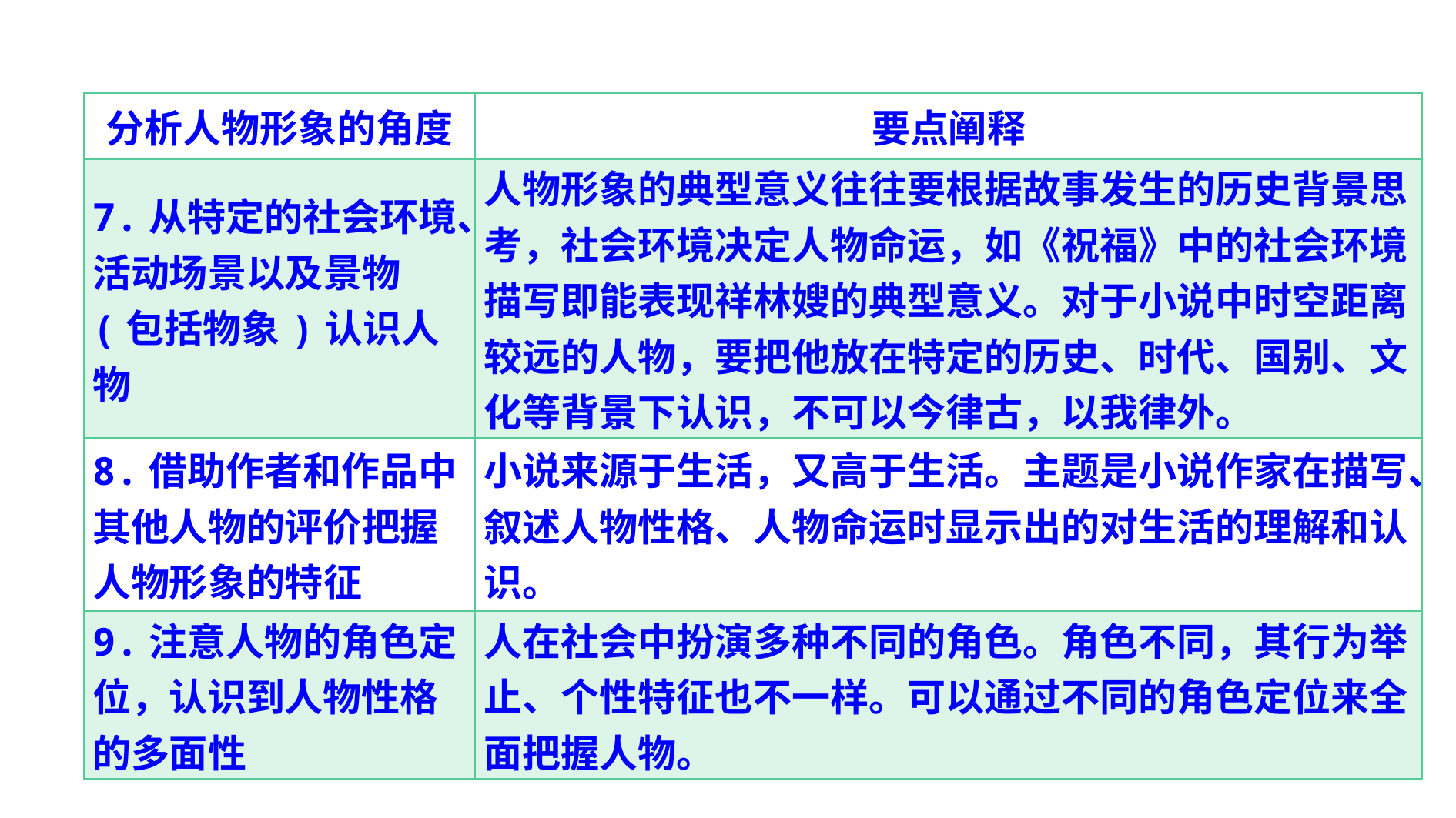

| 分析人物形象的角度 | 要点阐释 |
| --- | --- |
| 7.从特定的社会环境、活动场景以及景物(包括物象)认识人物 | 人物形象的典型意义往往要根据故事发生的历史背景思考，社会环境决定人物命运，如《祝福》中的社会环境描写即能表现祥林嫂的典型意义。对于小说中时空距离较远的人物，要把他放在特定的历史、时代、国别、文化等背景下认识，不可以今律古，以我律外。 |
| 8.借助作者和作品中其他人物的评价把握人物形象的特征 | 小说来源于生活，又高于生活。主题是小说作家在描写、叙述人物性格、人物命运时显示出的对生活的理解和认识。 |
| 9.注意人物的角色定位，认识到人物性格的多面性 | 人在社会中扮演多种不同的角色。角色不同，其行为举止、个性特征也不一样。可以通过不同的角色定位来全面把握人物。 |